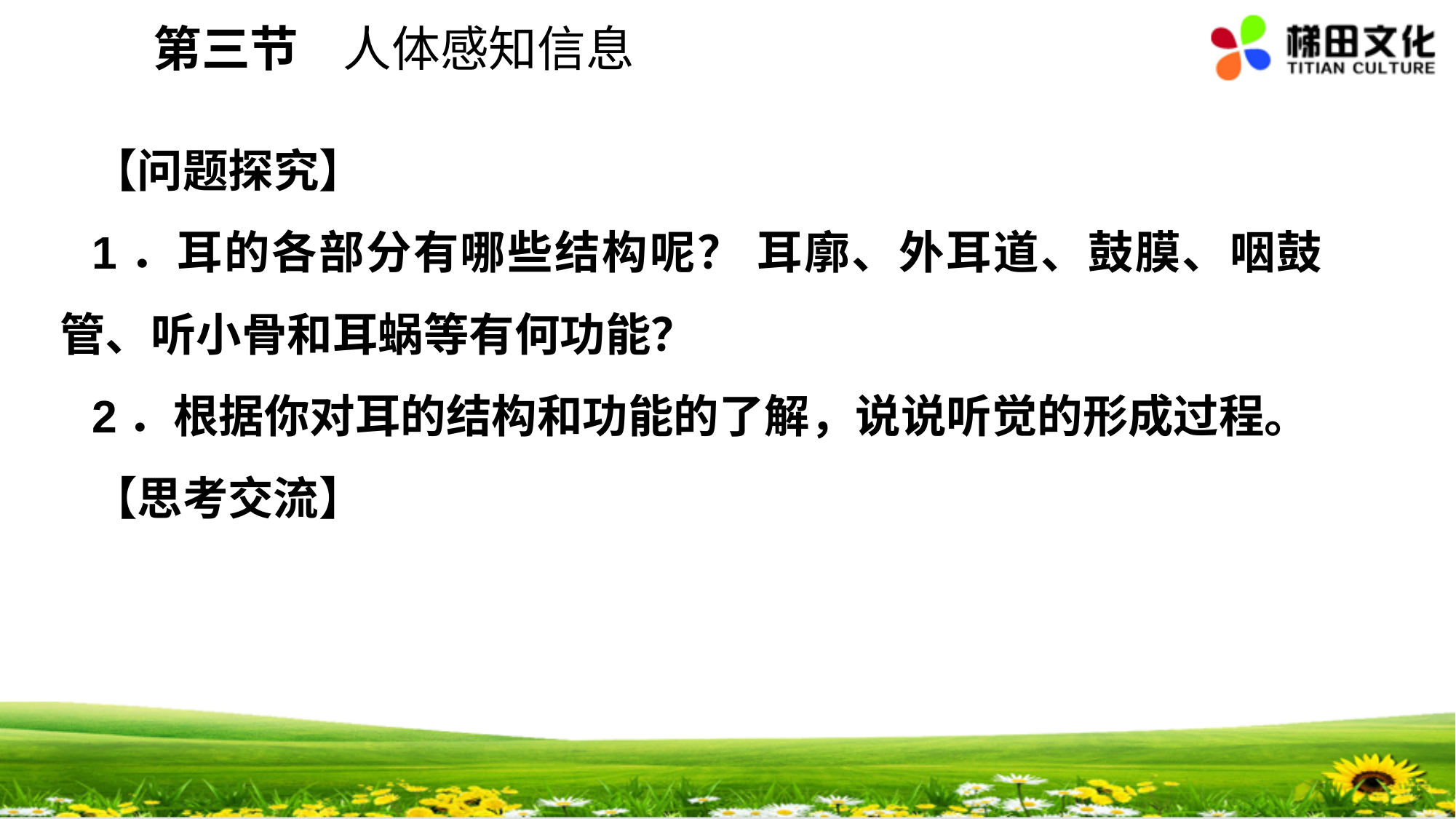

第三节    人体感知信息
【问题探究】
1．耳的各部分有哪些结构呢？ 耳廓、外耳道、鼓膜、咽鼓管、听小骨和耳蜗等有何功能？
2．根据你对耳的结构和功能的了解，说说听觉的形成过程。
【思考交流】